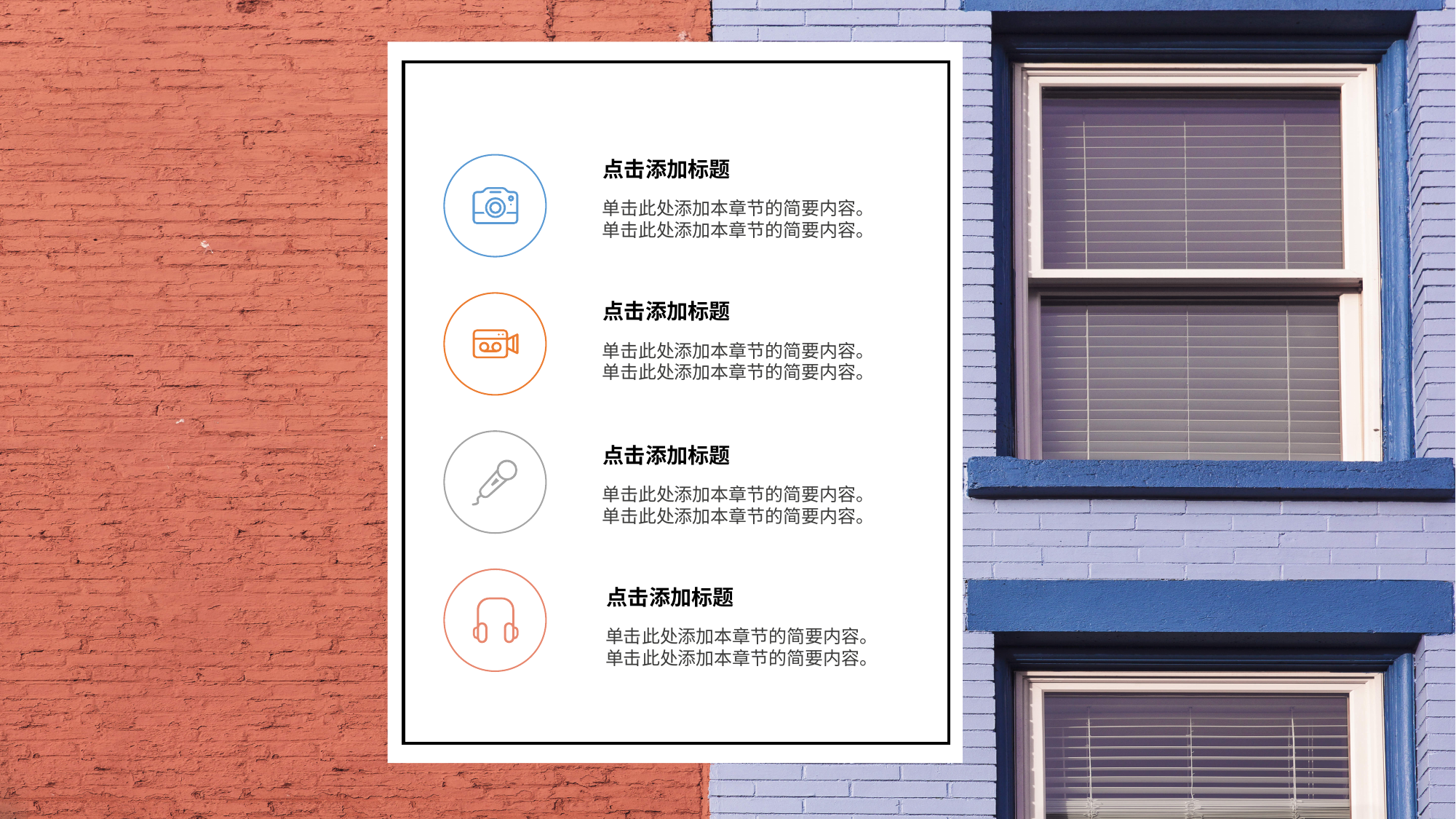

点击添加标题

单击此处添加本章节的简要内容。单击此处添加本章节的简要内容。

点击添加标题
单击此处添加本章节的简要内容。单击此处添加本章节的简要内容。

点击添加标题
单击此处添加本章节的简要内容。单击此处添加本章节的简要内容。

点击添加标题
单击此处添加本章节的简要内容。单击此处添加本章节的简要内容。